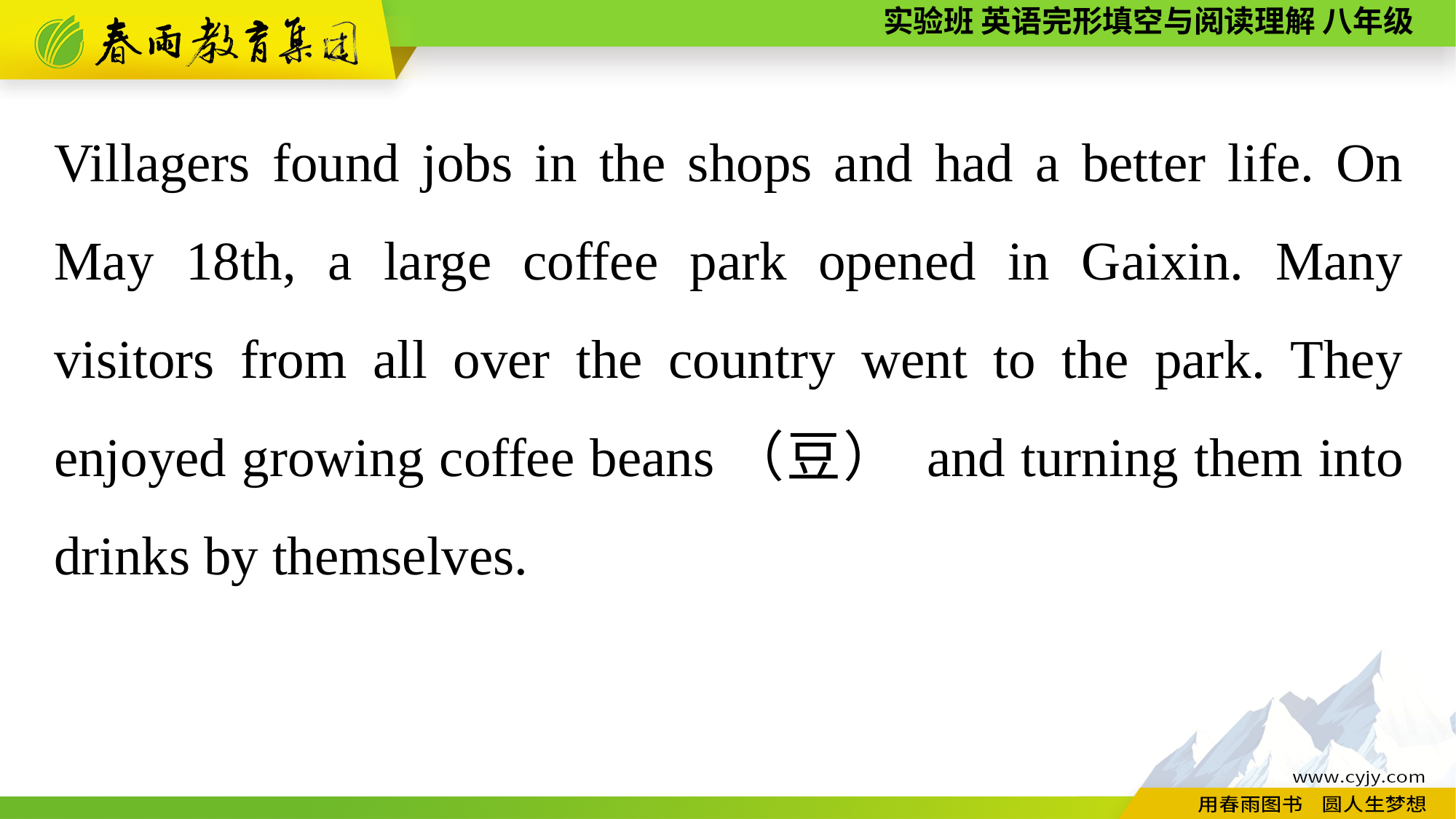

Villagers found jobs in the shops and had a better life. On May 18th, a large coffee park opened in Gaixin. Many visitors from all over the country went to the park. They enjoyed growing coffee beans（豆） and turning them into drinks by themselves.